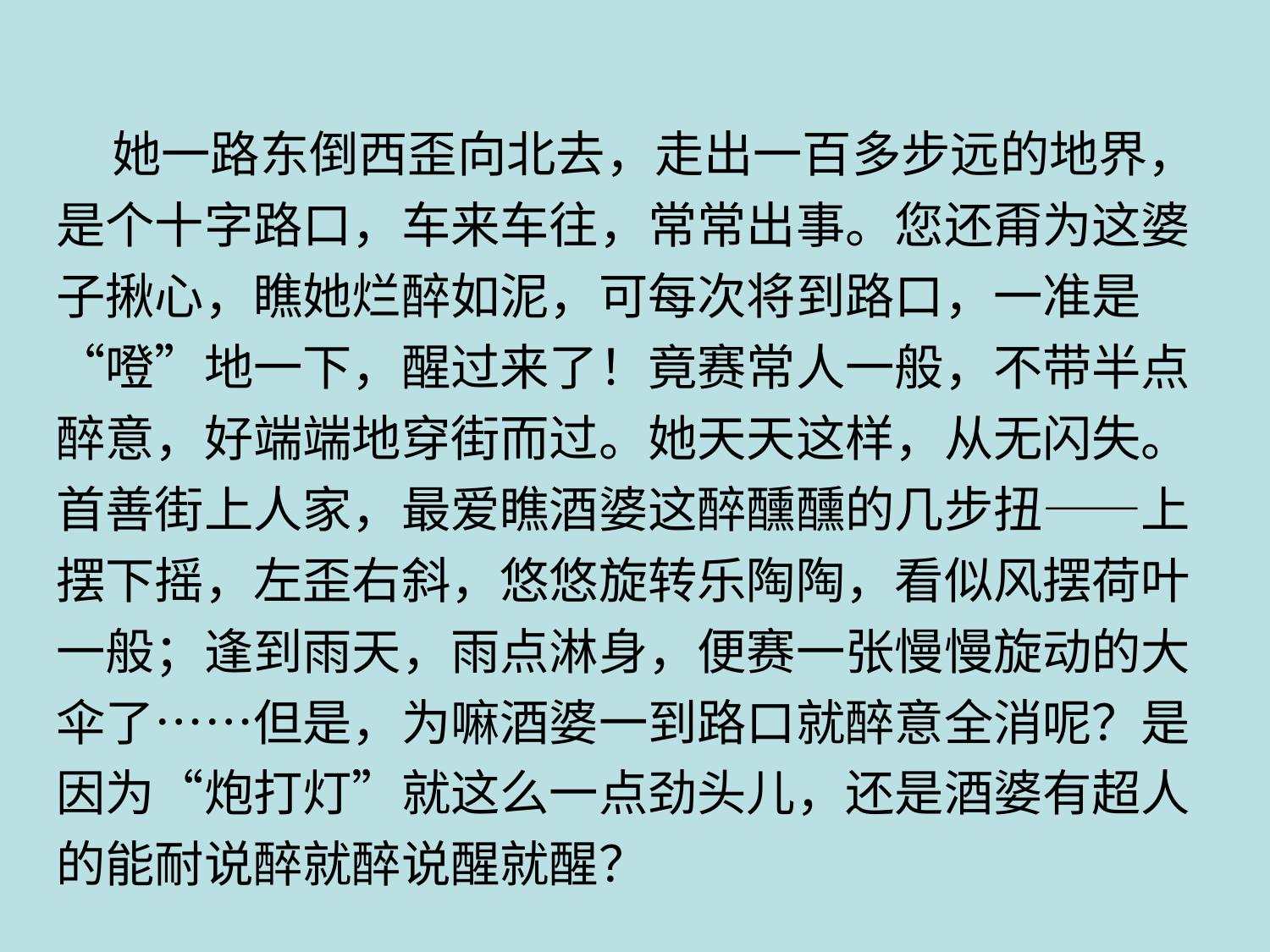

她一路东倒西歪向北去，走出一百多步远的地界，是个十字路口，车来车往，常常出事。您还甭为这婆子揪心，瞧她烂醉如泥，可每次将到路口，一准是“噔”地一下，醒过来了！竟赛常人一般，不带半点醉意，好端端地穿街而过。她天天这样，从无闪失。首善街上人家，最爱瞧酒婆这醉醺醺的几步扭——上摆下摇，左歪右斜，悠悠旋转乐陶陶，看似风摆荷叶一般；逢到雨天，雨点淋身，便赛一张慢慢旋动的大伞了……但是，为嘛酒婆一到路口就醉意全消呢？是因为“炮打灯”就这么一点劲头儿，还是酒婆有超人的能耐说醉就醉说醒就醒？